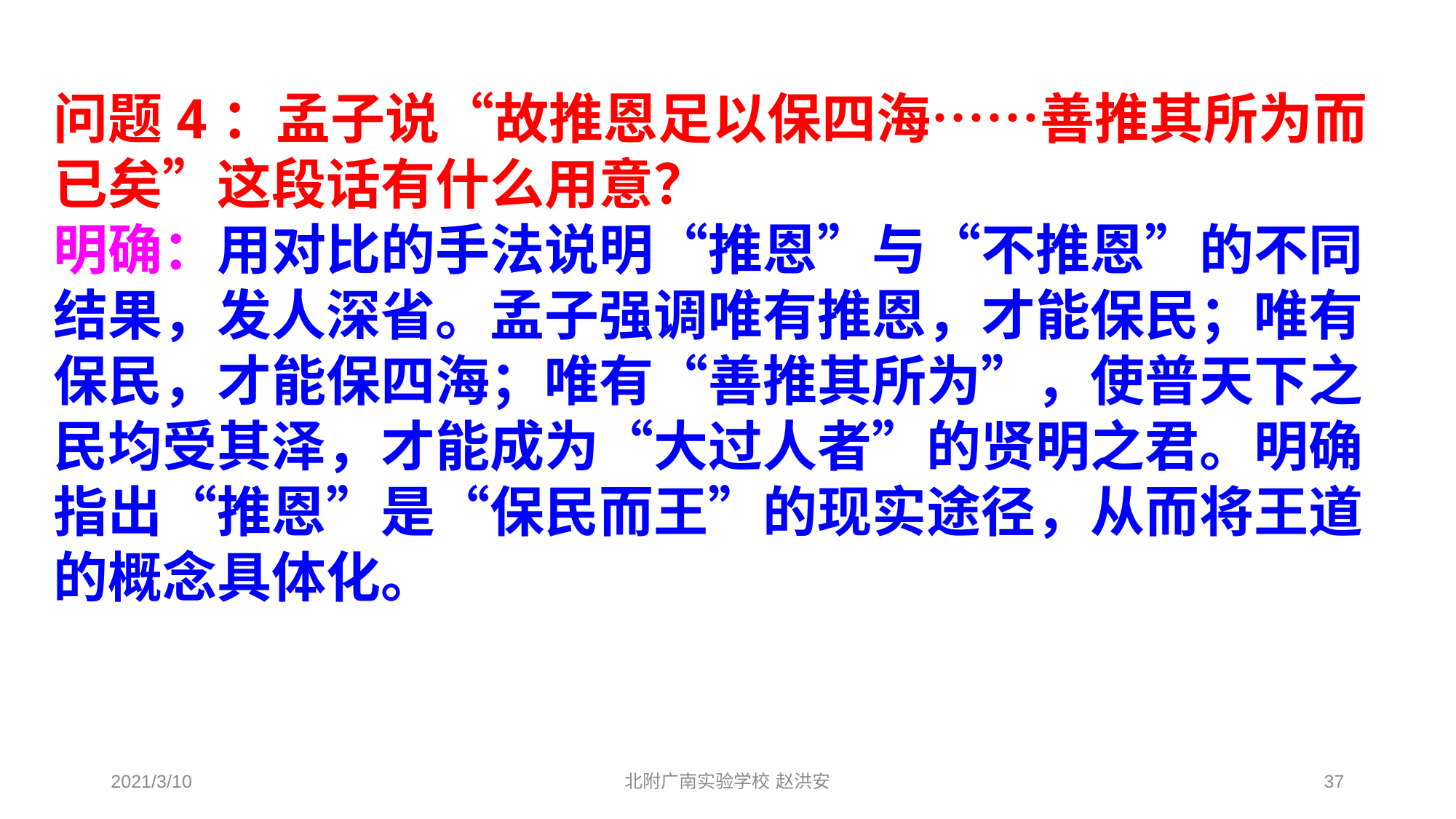

问题4：孟子说“故推恩足以保四海……善推其所为而已矣”这段话有什么用意？
明确：用对比的手法说明“推恩”与“不推恩”的不同结果，发人深省。孟子强调唯有推恩，才能保民；唯有保民，才能保四海；唯有“善推其所为”，使普天下之民均受其泽，才能成为“大过人者”的贤明之君。明确指出“推恩”是“保民而王”的现实途径，从而将王道的概念具体化。
2021/3/10
北附广南实验学校 赵洪安
37